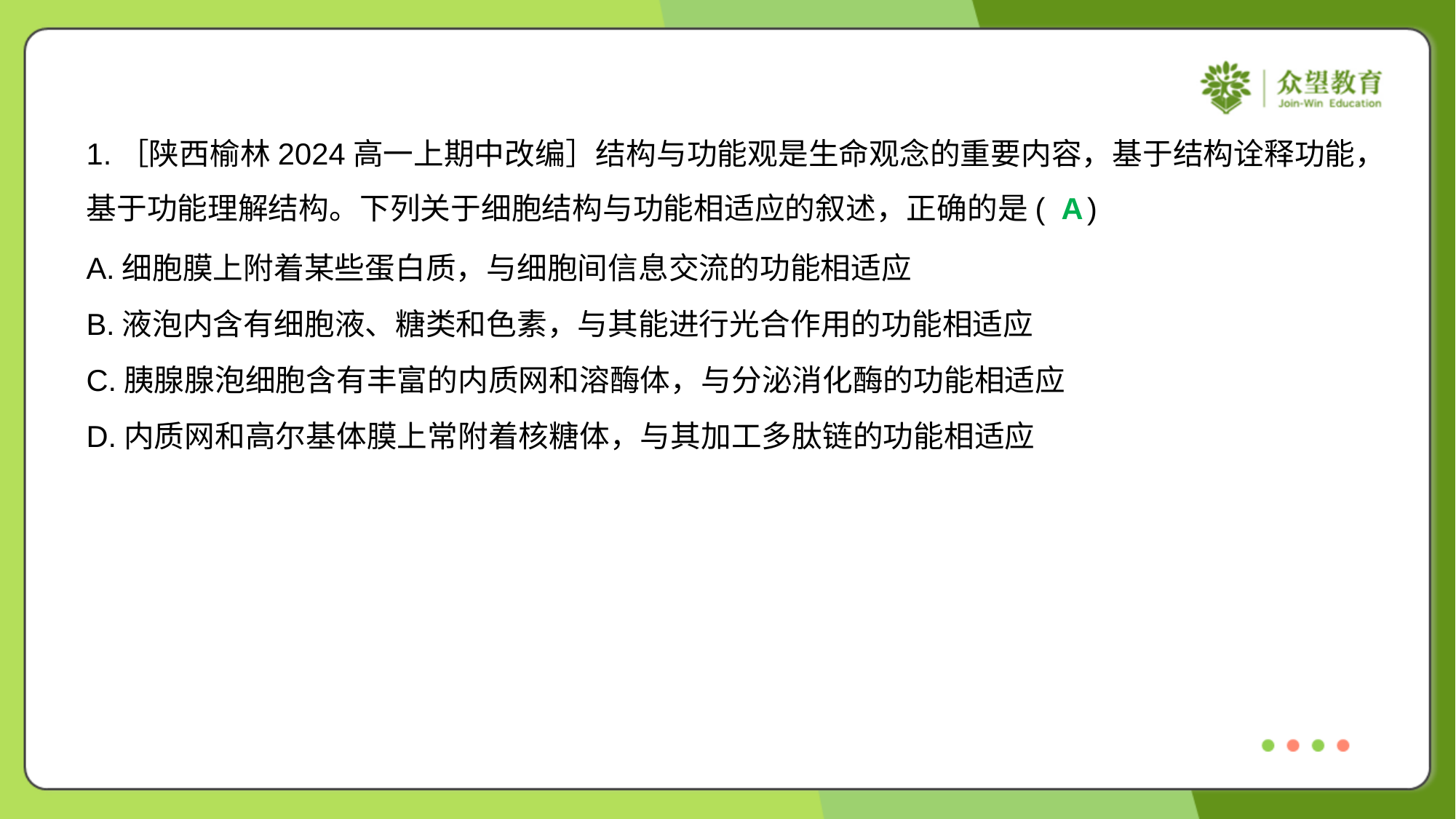

1.［陕西榆林2024高一上期中改编］结构与功能观是生命观念的重要内容，基于结构诠释功能，
基于功能理解结构。下列关于细胞结构与功能相适应的叙述，正确的是(     )
A
A.细胞膜上附着某些蛋白质，与细胞间信息交流的功能相适应
B.液泡内含有细胞液、糖类和色素，与其能进行光合作用的功能相适应
C.胰腺腺泡细胞含有丰富的内质网和溶酶体，与分泌消化酶的功能相适应
D.内质网和高尔基体膜上常附着核糖体，与其加工多肽链的功能相适应